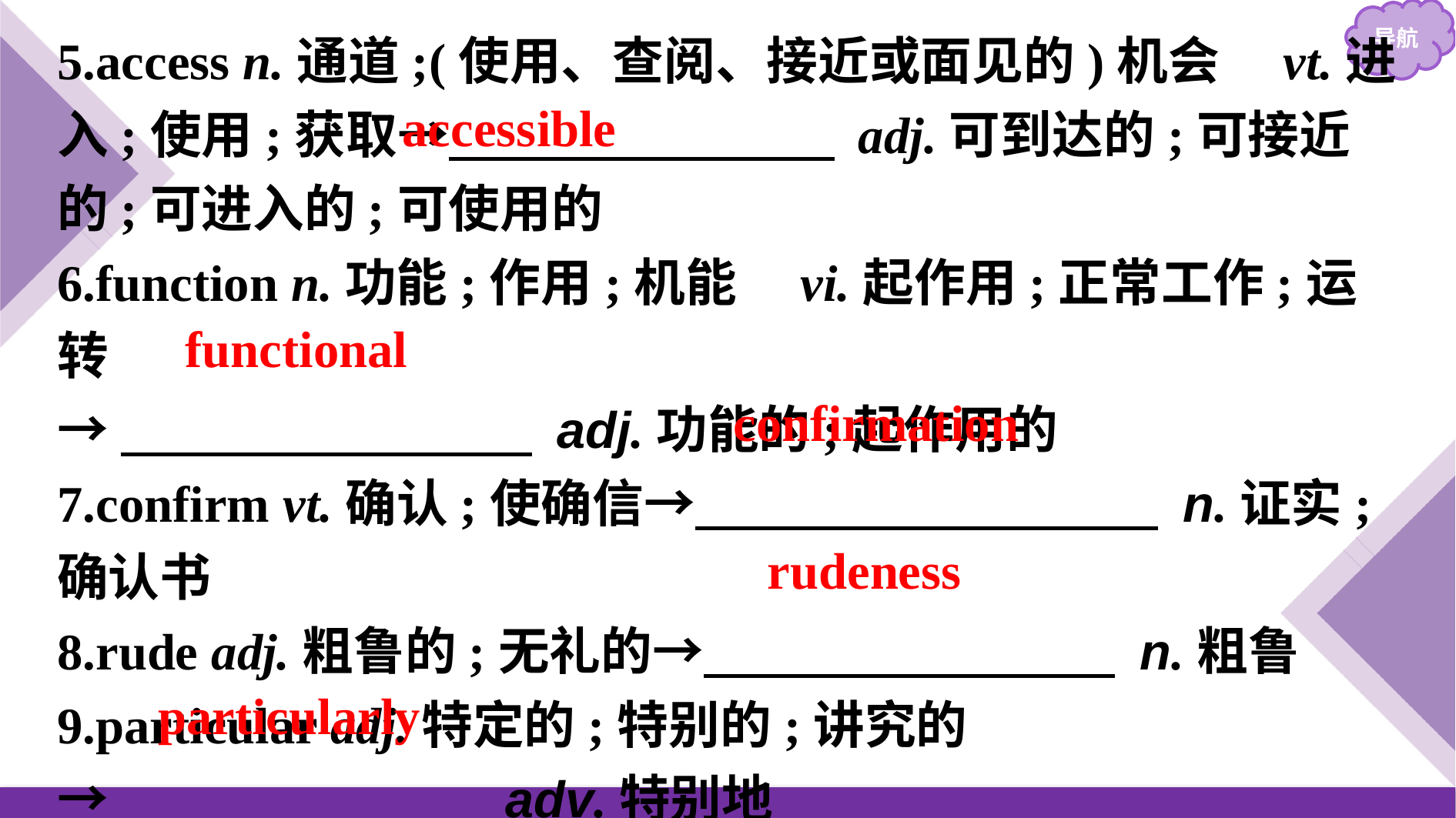

5.access n.通道;(使用、查阅、接近或面见的)机会　vt.进入;使用;获取→　　　　　　　  adj.可到达的;可接近的;可进入的;可使用的
6.function n.功能;作用;机能　vi.起作用;正常工作;运转
→　　　　　　　　 adj.功能的;起作用的
7.confirm vt.确认;使确信→　　　　　　　　　 n.证实;确认书
8.rude adj.粗鲁的;无礼的→　　　　　　　　 n.粗鲁
9.particular adj.特定的;特别的;讲究的
→　　　　　　　 adv.特别地
accessible
functional
confirmation
rudeness
particularly